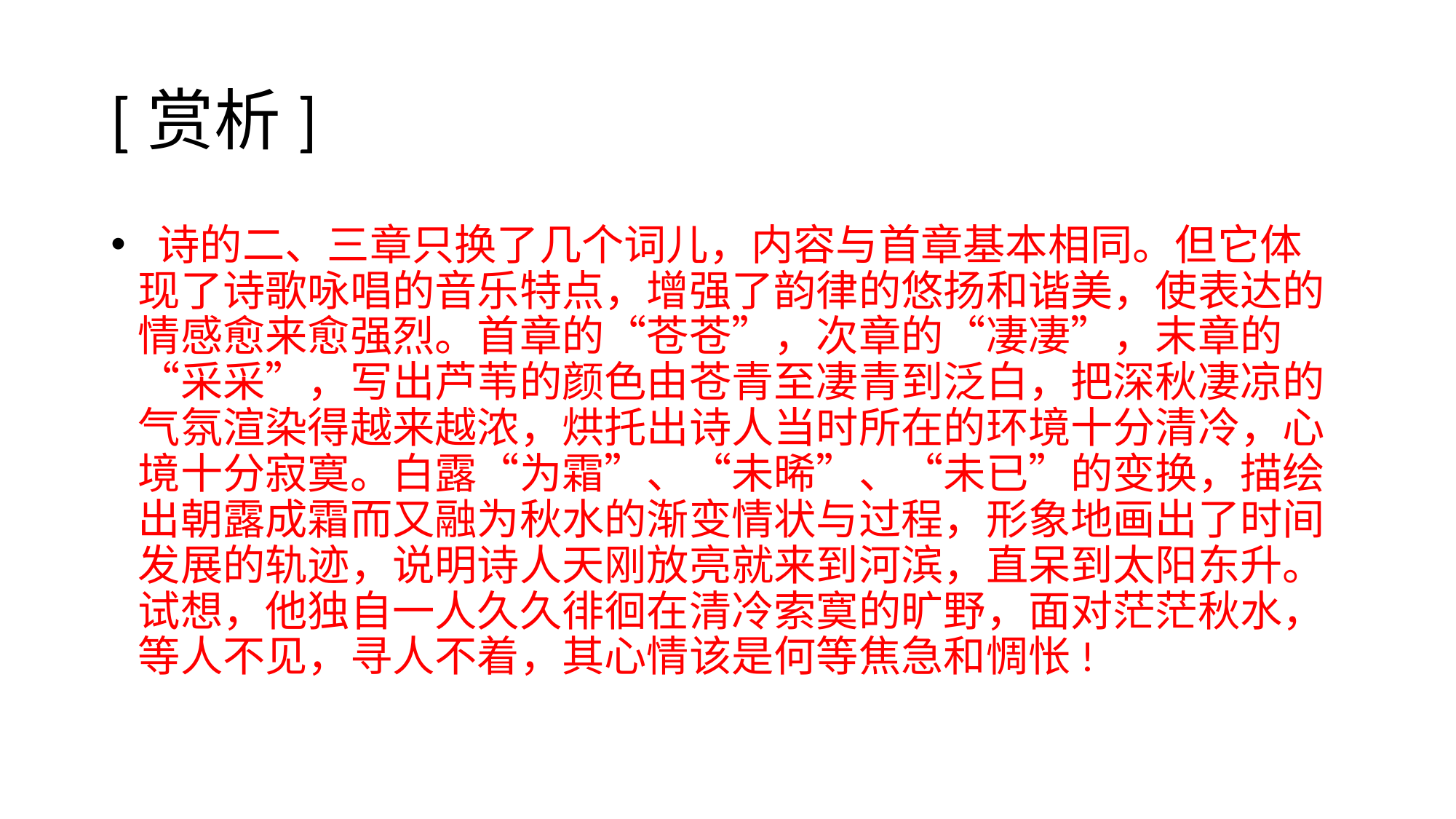

# [赏析]
 诗的二、三章只换了几个词儿，内容与首章基本相同。但它体现了诗歌咏唱的音乐特点，增强了韵律的悠扬和谐美，使表达的情感愈来愈强烈。首章的“苍苍”，次章的“凄凄”，末章的“采采”，写出芦苇的颜色由苍青至凄青到泛白，把深秋凄凉的气氛渲染得越来越浓，烘托出诗人当时所在的环境十分清冷，心境十分寂寞。白露“为霜”、“未晞”、“未已”的变换，描绘出朝露成霜而又融为秋水的渐变情状与过程，形象地画出了时间发展的轨迹，说明诗人天刚放亮就来到河滨，直呆到太阳东升。试想，他独自一人久久徘徊在清冷索寞的旷野，面对茫茫秋水，等人不见，寻人不着，其心情该是何等焦急和惆怅!